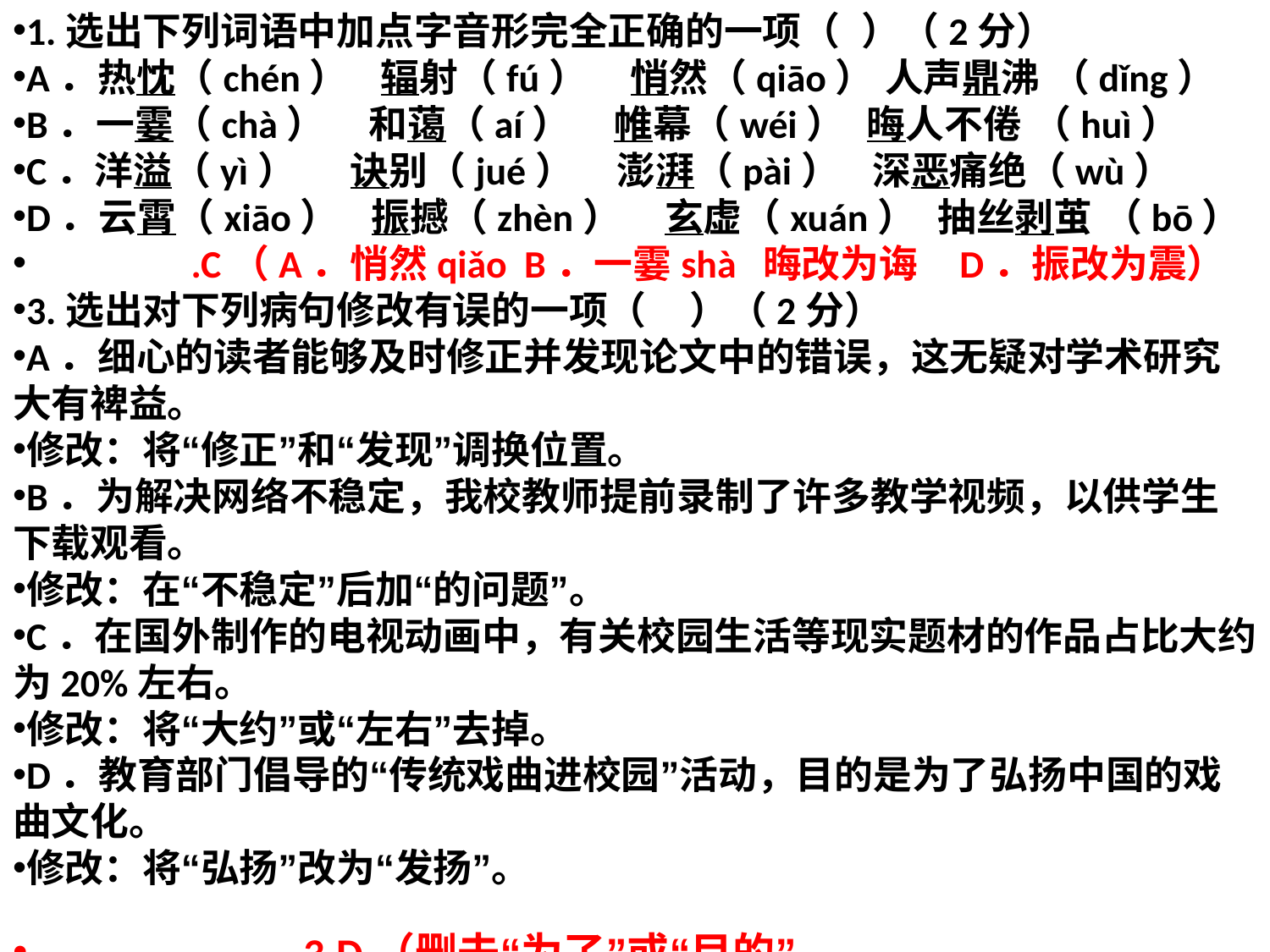

1.选出下列词语中加点字音形完全正确的一项（  ）（2分）
A．热忱（chén）   辐射（fú）    悄然（qiāo） 人声鼎沸 （dǐng）
B．一霎（chà）    和蔼（aí）    帷幕（wéi）  晦人不倦 （huì）
C．洋溢（yì）     诀别（jué）    澎湃（pài）   深恶痛绝（wù）
D．云霄（xiāo）   振撼（zhèn）    玄虚（xuán）  抽丝剥茧 （bō）
                   .C（A．悄然qiǎo  B．一霎shà  晦改为诲   D．振改为震）
3.选出对下列病句修改有误的一项（    ）（2分）
A．细心的读者能够及时修正并发现论文中的错误，这无疑对学术研究大有裨益。
修改：将“修正”和“发现”调换位置。
B．为解决网络不稳定，我校教师提前录制了许多教学视频，以供学生下载观看。
修改：在“不稳定”后加“的问题”。
C．在国外制作的电视动画中，有关校园生活等现实题材的作品占比大约为20%左右。
修改：将“大约”或“左右”去掉。
D．教育部门倡导的“传统戏曲进校园”活动，目的是为了弘扬中国的戏曲文化。
修改：将“弘扬”改为“发扬”。
                             3.D（删去“为了”或“目的”
#